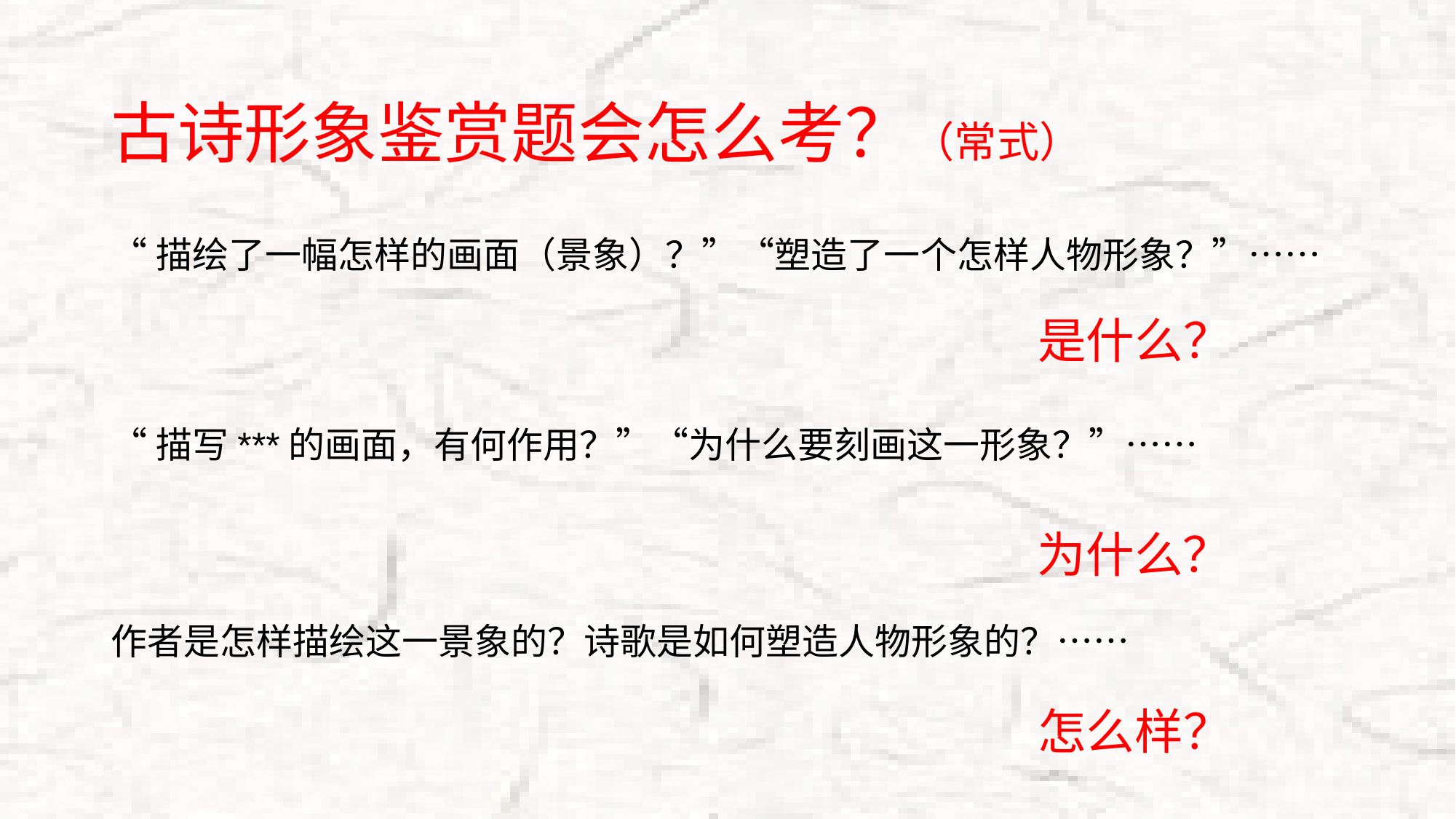

# 古诗形象鉴赏题会怎么考？（常式）
“描绘了一幅怎样的画面（景象）？”“塑造了一个怎样人物形象？”……
是什么？
“描写***的画面，有何作用？”“为什么要刻画这一形象？”……
为什么？
作者是怎样描绘这一景象的？诗歌是如何塑造人物形象的？……
怎么样？